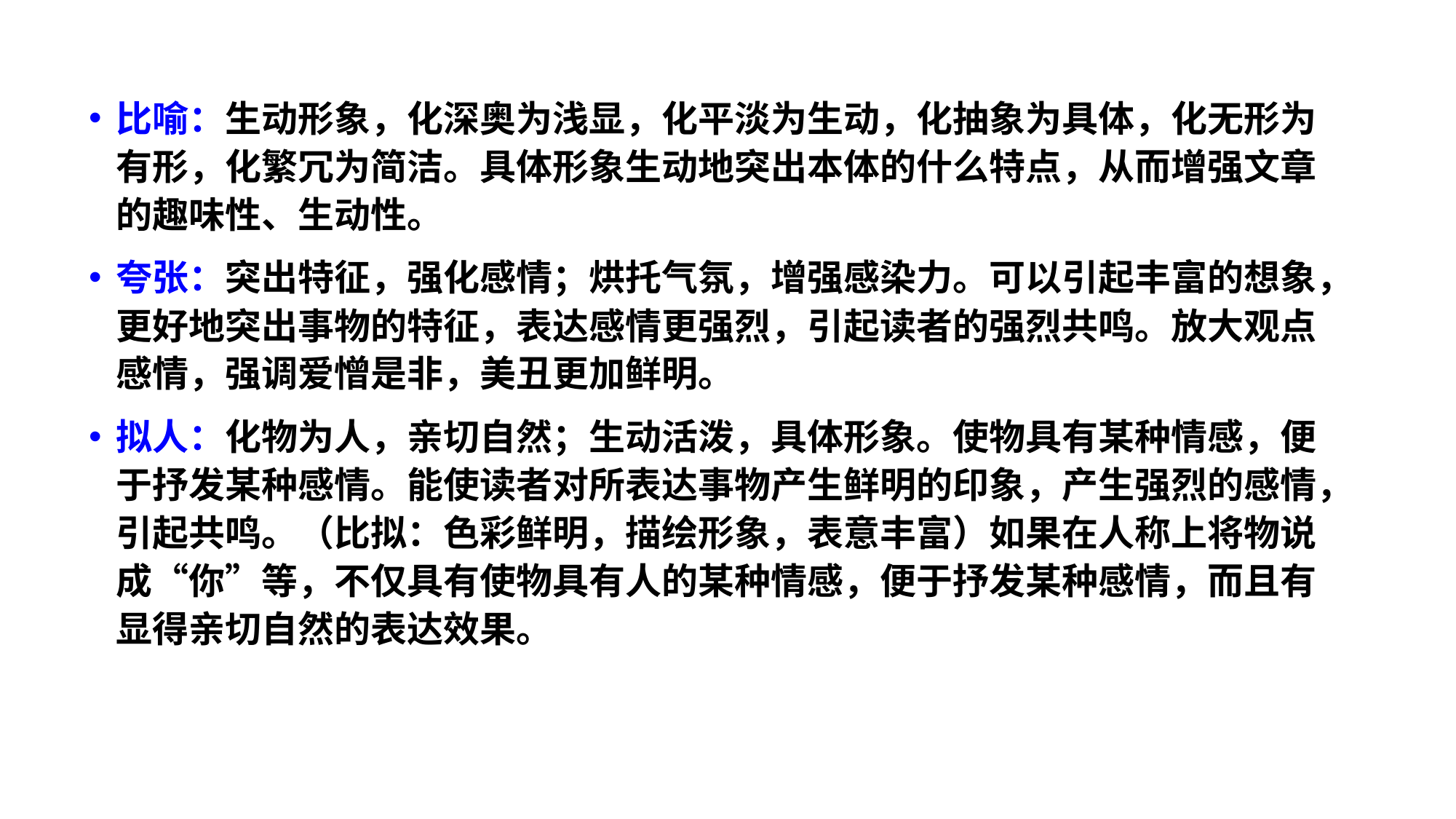

比喻：生动形象，化深奥为浅显，化平淡为生动，化抽象为具体，化无形为有形，化繁冗为简洁。具体形象生动地突出本体的什么特点，从而增强文章的趣味性、生动性。
夸张：突出特征，强化感情；烘托气氛，增强感染力。可以引起丰富的想象，更好地突出事物的特征，表达感情更强烈，引起读者的强烈共鸣。放大观点感情，强调爱憎是非，美丑更加鲜明。
拟人：化物为人，亲切自然；生动活泼，具体形象。使物具有某种情感，便于抒发某种感情。能使读者对所表达事物产生鲜明的印象，产生强烈的感情，引起共鸣。（比拟：色彩鲜明，描绘形象，表意丰富）如果在人称上将物说成“你”等，不仅具有使物具有人的某种情感，便于抒发某种感情，而且有显得亲切自然的表达效果。